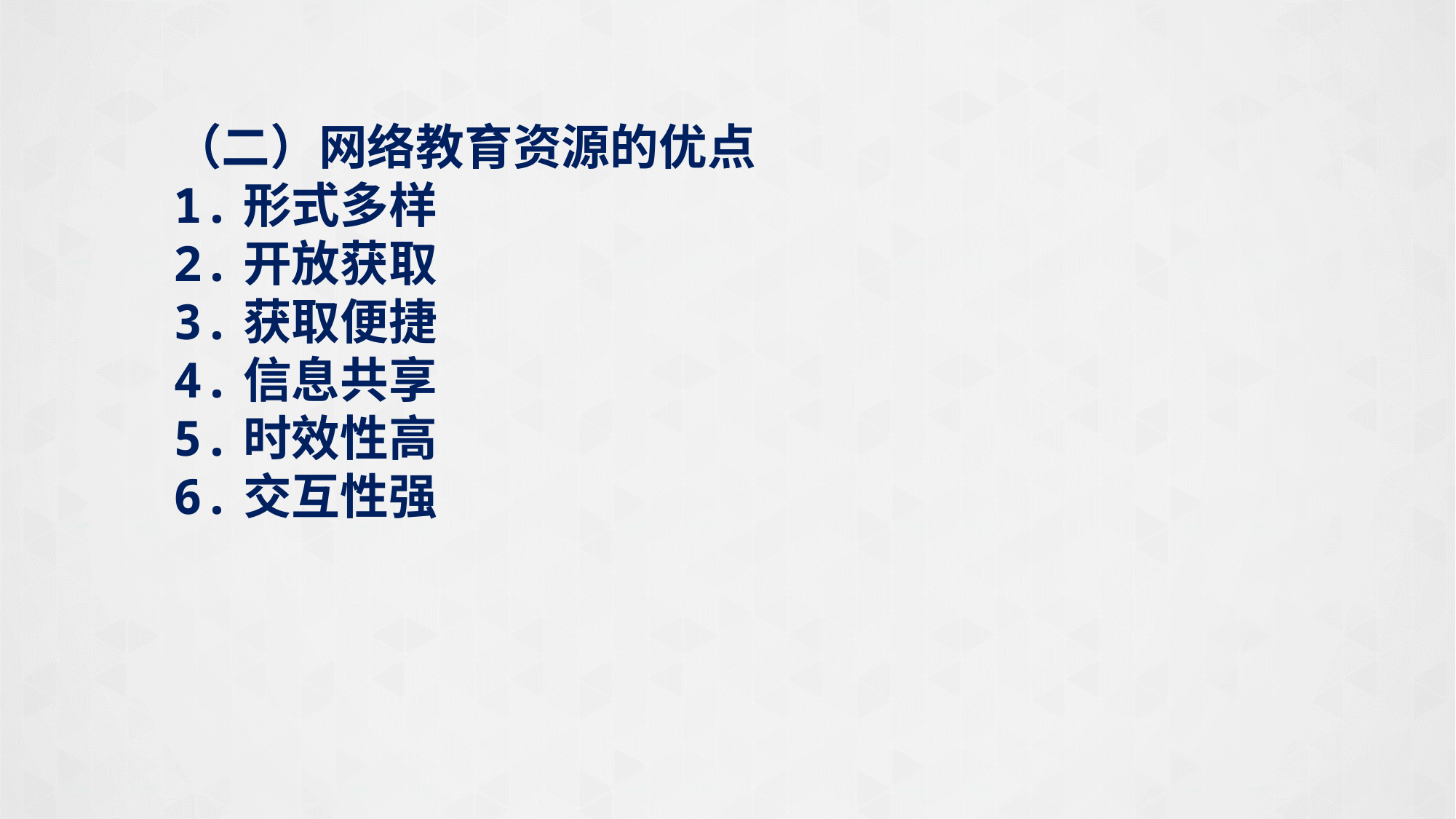

（二）网络教育资源的优点
1.形式多样
2.开放获取
3.获取便捷
4.信息共享
5.时效性高
6.交互性强